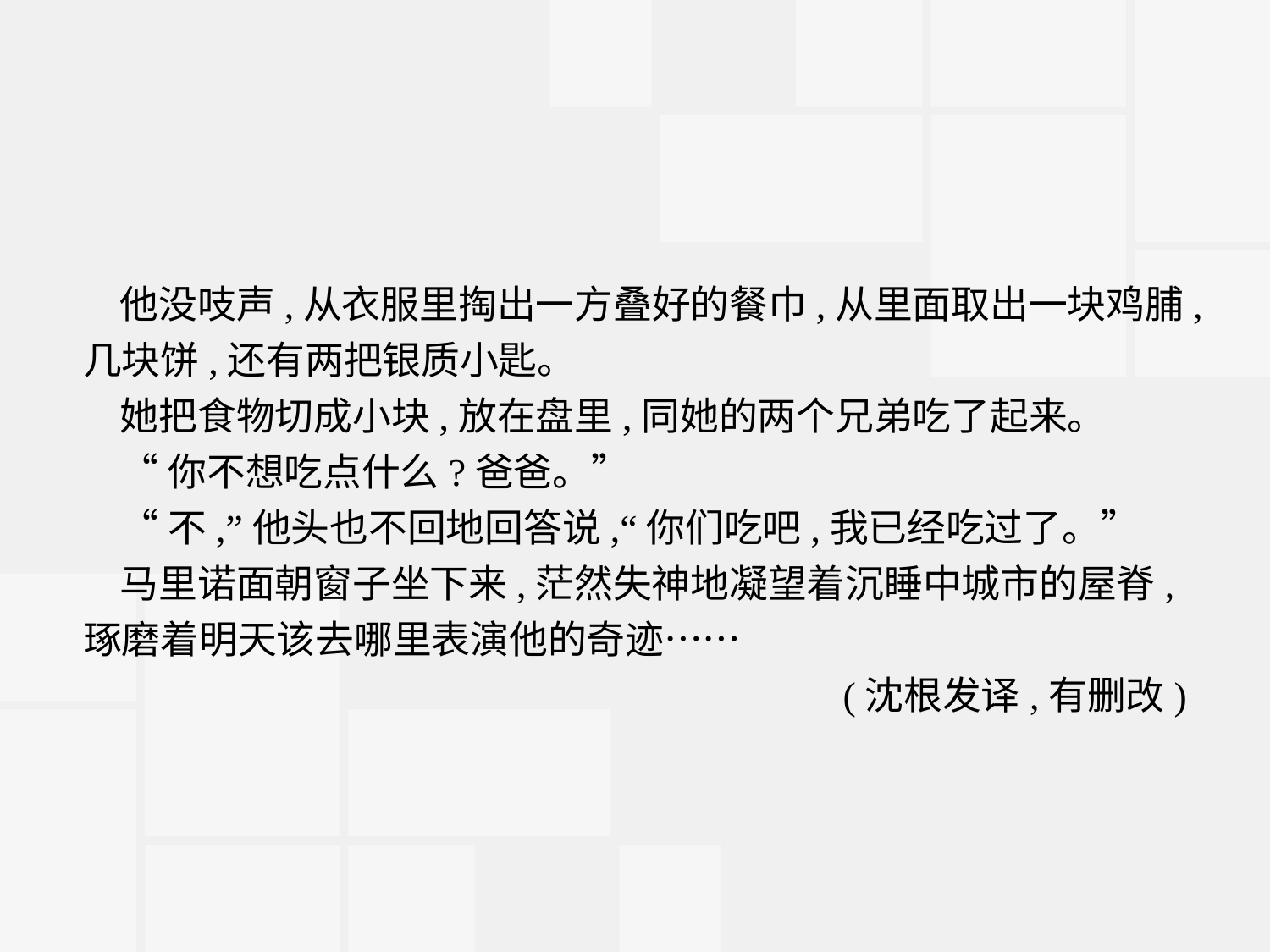

他没吱声,从衣服里掏出一方叠好的餐巾,从里面取出一块鸡脯,几块饼,还有两把银质小匙。
她把食物切成小块,放在盘里,同她的两个兄弟吃了起来。
“你不想吃点什么?爸爸。”
“不,”他头也不回地回答说,“你们吃吧,我已经吃过了。”
马里诺面朝窗子坐下来,茫然失神地凝望着沉睡中城市的屋脊,琢磨着明天该去哪里表演他的奇迹……
(沈根发译,有删改)